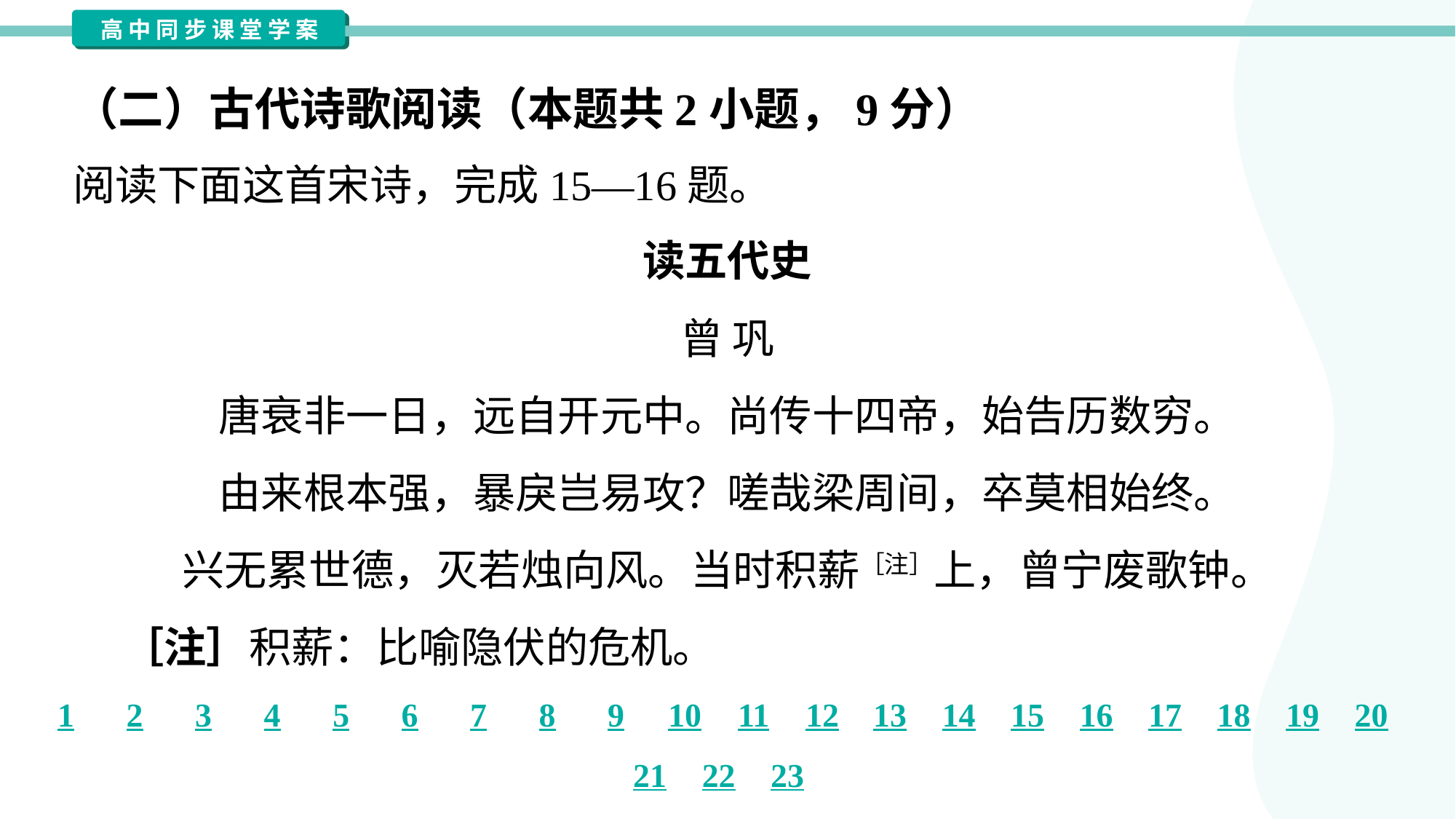

（二）古代诗歌阅读（本题共2小题，9分）
阅读下面这首宋诗，完成15—16题。
读五代史
曾 巩
唐衰非一日，远自开元中。尚传十四帝，始告历数穷。
由来根本强，暴戾岂易攻？嗟哉梁周间，卒莫相始终。
兴无累世德，灭若烛向风。当时积薪［注］上，曾宁废歌钟。
    ［注］积薪：比喻隐伏的危机。